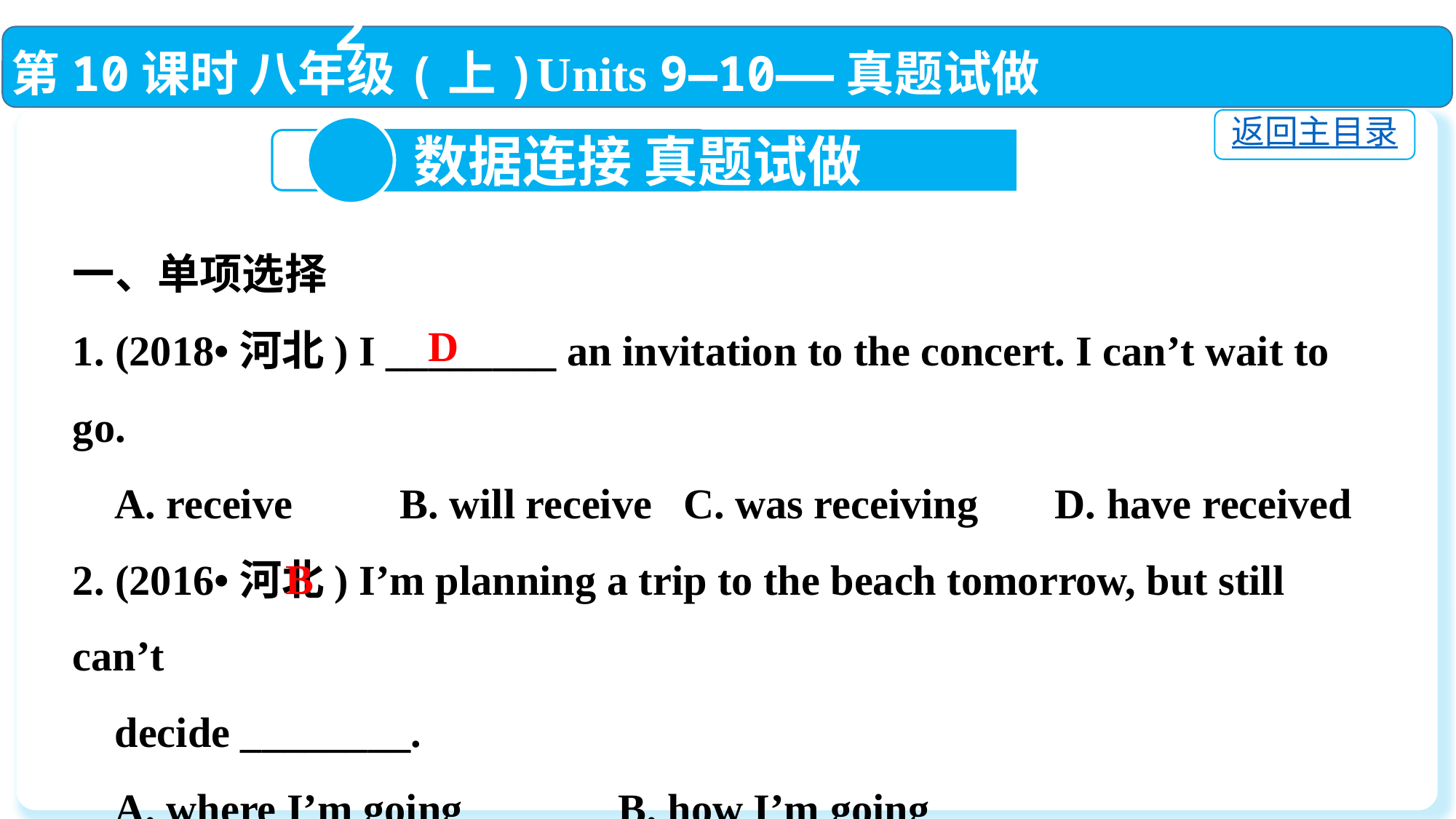

第10课时 八年级(上)Units 9—10——真题试做

返回主目录
2

   数据连接 真题试做
一、单项选择
1. (2018•河北) I ________ an invitation to the concert. I can’t wait to go.
    A. receive	B. will receive   C. was receiving	D. have received
2. (2016•河北) I’m planning a trip to the beach tomorrow, but still can’t
    decide ________.
    A. where I’m going		B. how I’m going
   C. why I’m planning		D. when I’m planning
D
B